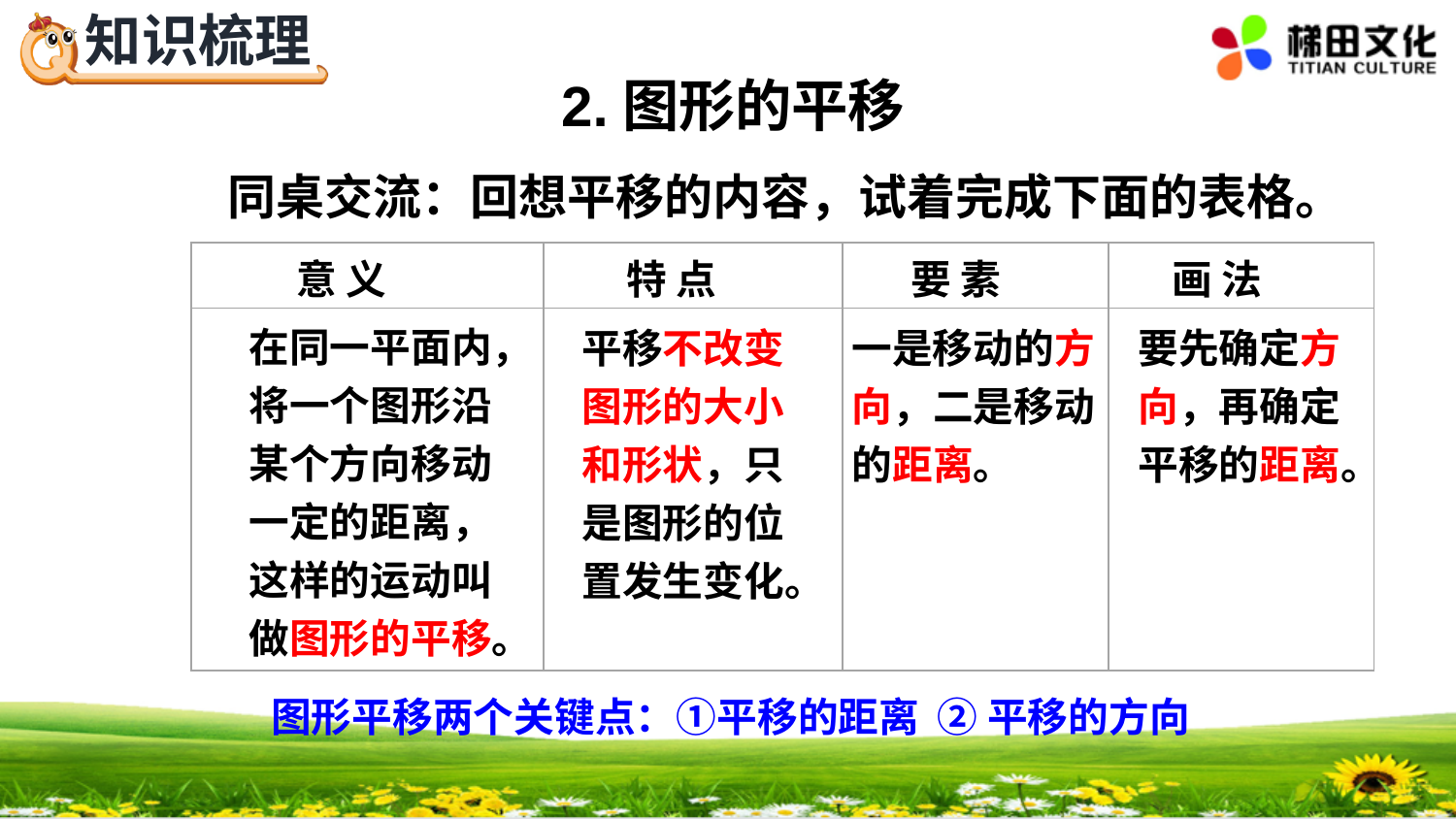

2.图形的平移
同桌交流：回想平移的内容，试着完成下面的表格。
意 义
特 点
要 素
画 法
|  |  |  |  |
| --- | --- | --- | --- |
|  |  |  |  |
在同一平面内，将一个图形沿某个方向移动一定的距离，这样的运动叫做图形的平移。
平移不改变图形的大小和形状，只是图形的位置发生变化。
一是移动的方向，二是移动的距离。
要先确定方向，再确定平移的距离。
图形平移两个关键点：①平移的距离
②平移的方向